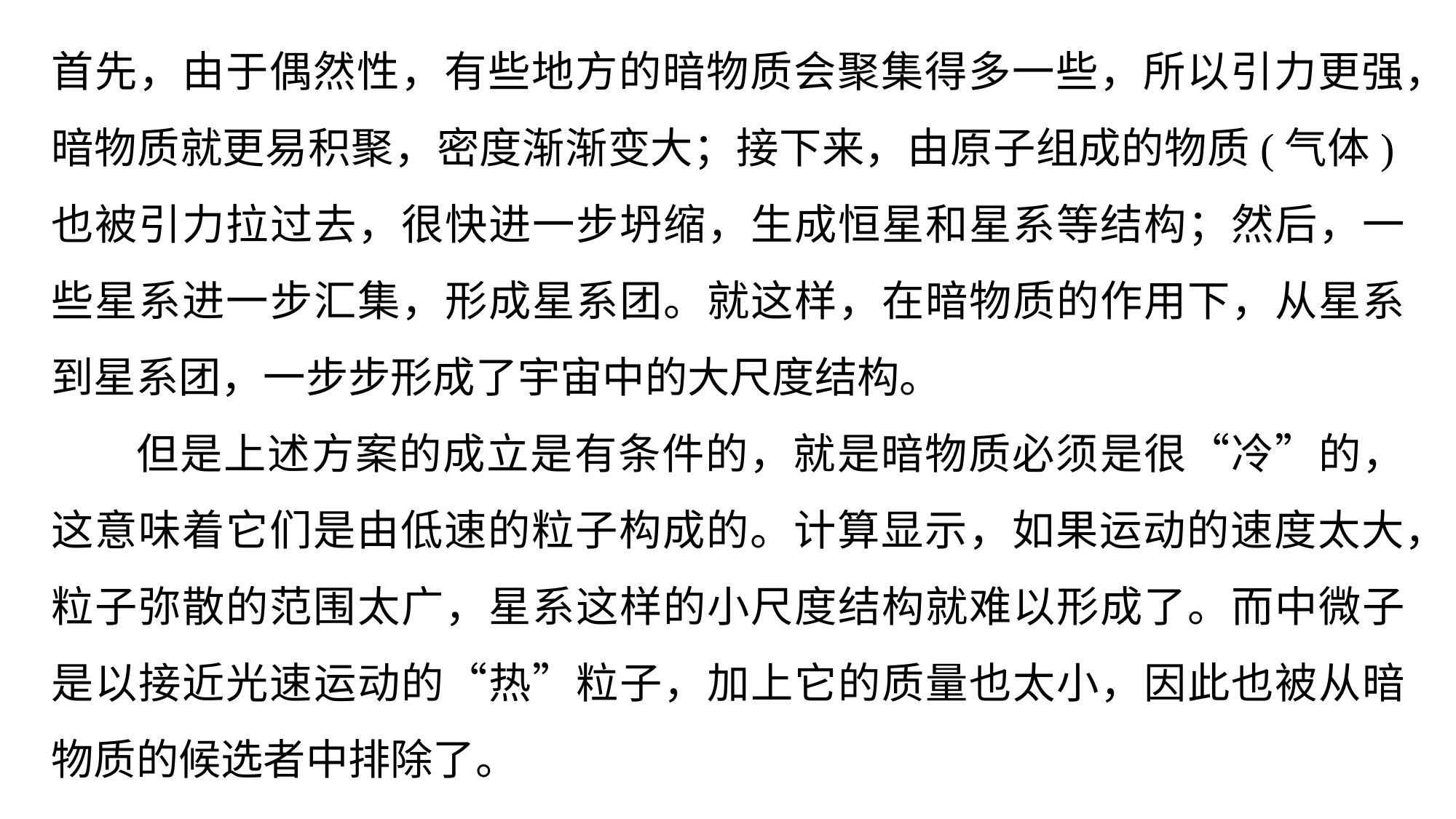

首先，由于偶然性，有些地方的暗物质会聚集得多一些，所以引力更强，暗物质就更易积聚，密度渐渐变大；接下来，由原子组成的物质(气体)也被引力拉过去，很快进一步坍缩，生成恒星和星系等结构；然后，一些星系进一步汇集，形成星系团。就这样，在暗物质的作用下，从星系到星系团，一步步形成了宇宙中的大尺度结构。
但是上述方案的成立是有条件的，就是暗物质必须是很“冷”的，这意味着它们是由低速的粒子构成的。计算显示，如果运动的速度太大，粒子弥散的范围太广，星系这样的小尺度结构就难以形成了。而中微子是以接近光速运动的“热”粒子，加上它的质量也太小，因此也被从暗物质的候选者中排除了。